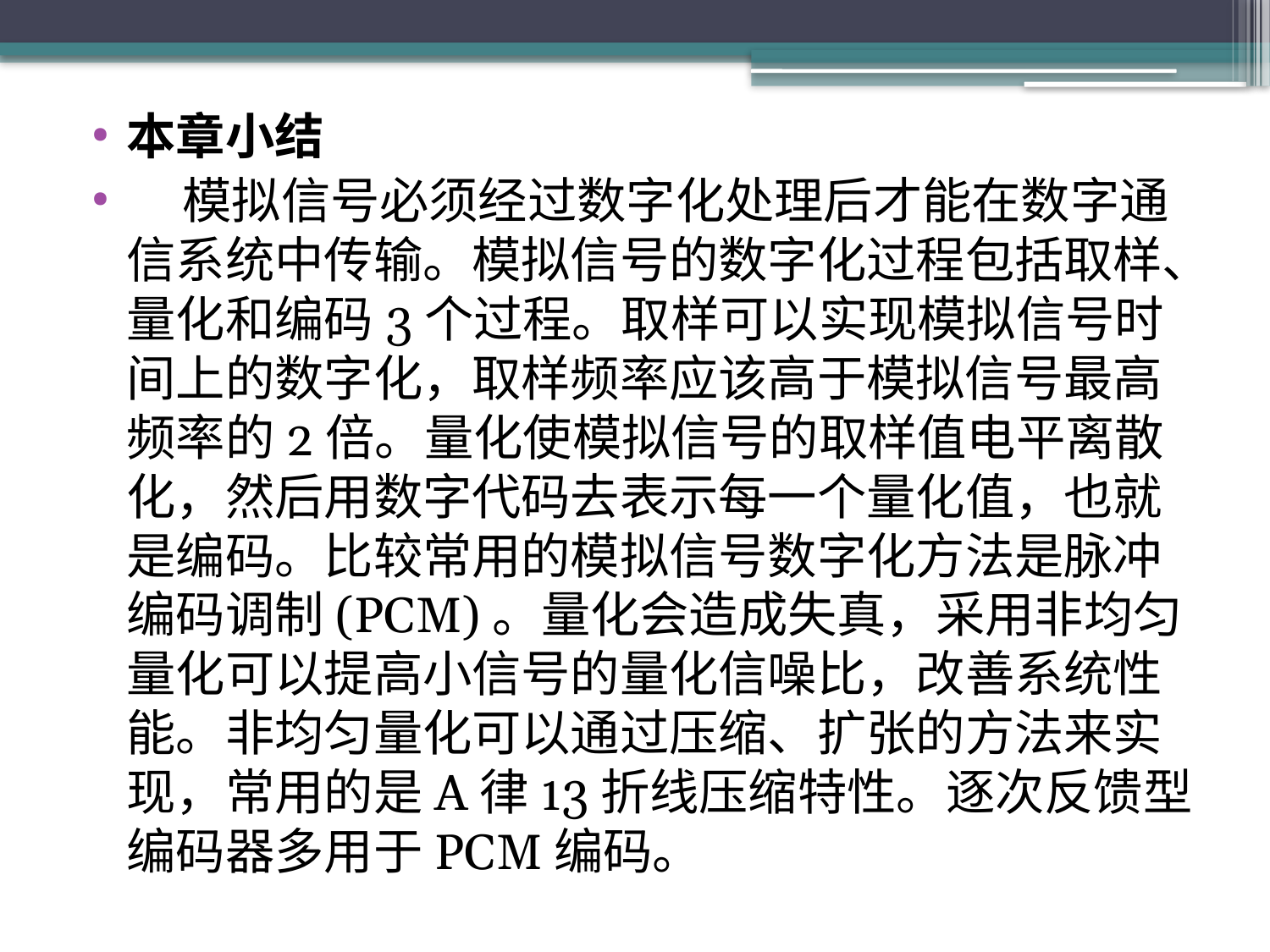

本章小结
    模拟信号必须经过数字化处理后才能在数字通信系统中传输。模拟信号的数字化过程包括取样、量化和编码3个过程。取样可以实现模拟信号时间上的数字化，取样频率应该高于模拟信号最高频率的2倍。量化使模拟信号的取样值电平离散化，然后用数字代码去表示每一个量化值，也就是编码。比较常用的模拟信号数字化方法是脉冲编码调制(PCM)。量化会造成失真，采用非均匀量化可以提高小信号的量化信噪比，改善系统性能。非均匀量化可以通过压缩、扩张的方法来实现，常用的是A律13折线压缩特性。逐次反馈型编码器多用于PCM编码。